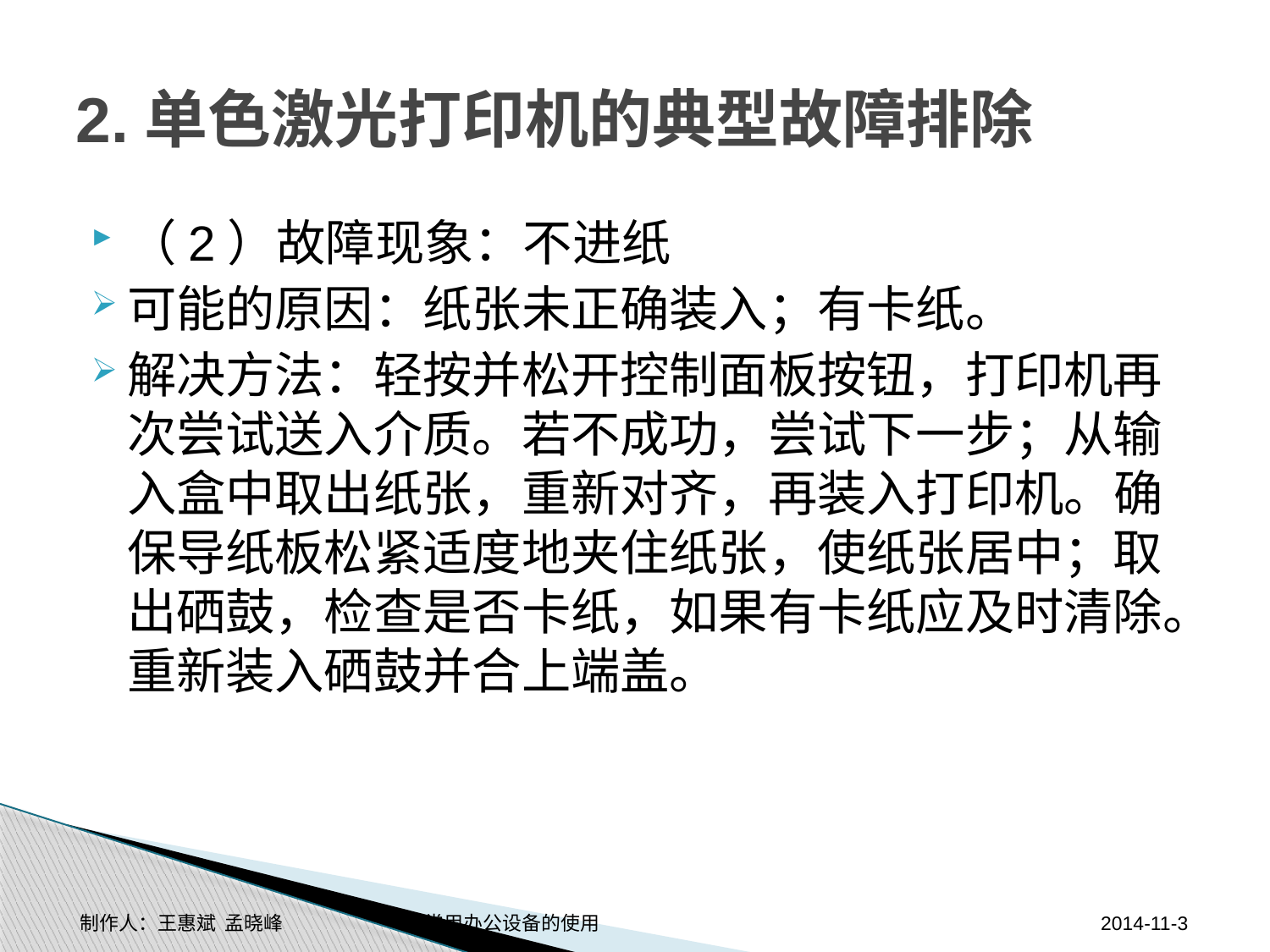

# 2.单色激光打印机的典型故障排除
（2）故障现象：不进纸
可能的原因：纸张未正确装入；有卡纸。
解决方法：轻按并松开控制面板按钮，打印机再次尝试送入介质。若不成功，尝试下一步；从输入盒中取出纸张，重新对齐，再装入打印机。确保导纸板松紧适度地夹住纸张，使纸张居中；取出硒鼓，检查是否卡纸，如果有卡纸应及时清除。重新装入硒鼓并合上端盖。

制作人：王惠斌  孟晓峰                                常用办公设备的使用
2014-11-3